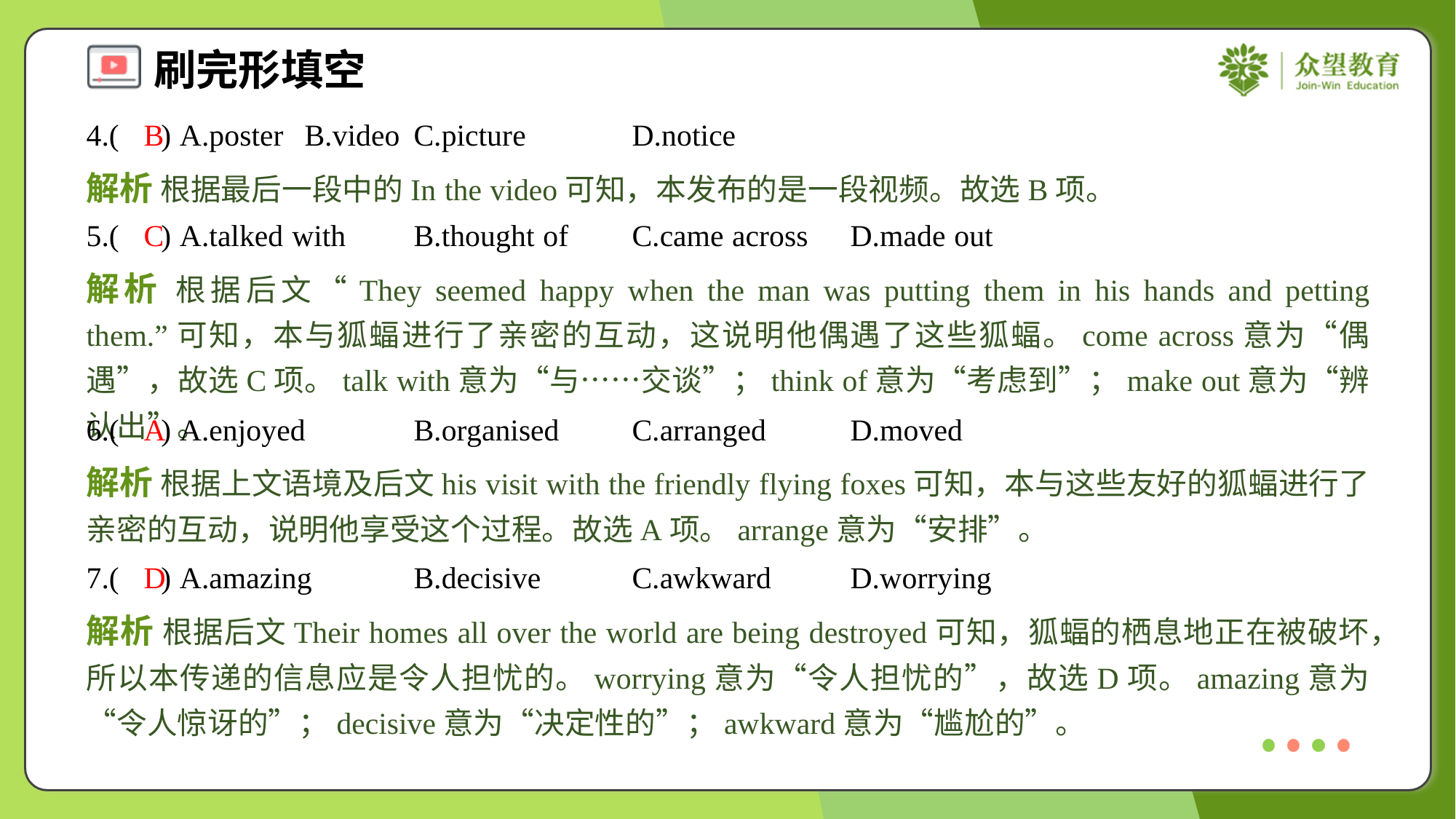

4.(     ) A.poster	B.video	C.picture	D.notice
B
解析 根据最后一段中的In the video可知，本发布的是一段视频。故选B项。
5.(     ) A.talked with	B.thought of	C.came across	D.made out
C
解析 根据后文“They seemed happy when the man was putting them in his hands and petting them.”可知，本与狐蝠进行了亲密的互动，这说明他偶遇了这些狐蝠。come across意为“偶遇”，故选C项。talk with意为“与……交谈”；think of意为“考虑到”；make out意为“辨认出”。
6.(     ) A.enjoyed	B.organised	C.arranged	D.moved
A
解析 根据上文语境及后文his visit with the friendly flying foxes可知，本与这些友好的狐蝠进行了亲密的互动，说明他享受这个过程。故选A项。arrange意为“安排”。
7.(     ) A.amazing	B.decisive	C.awkward	D.worrying
D
解析 根据后文Their homes all over the world are being destroyed可知，狐蝠的栖息地正在被破坏，所以本传递的信息应是令人担忧的。worrying意为“令人担忧的”，故选D项。amazing意为“令人惊讶的”；decisive意为“决定性的”；awkward意为“尴尬的”。